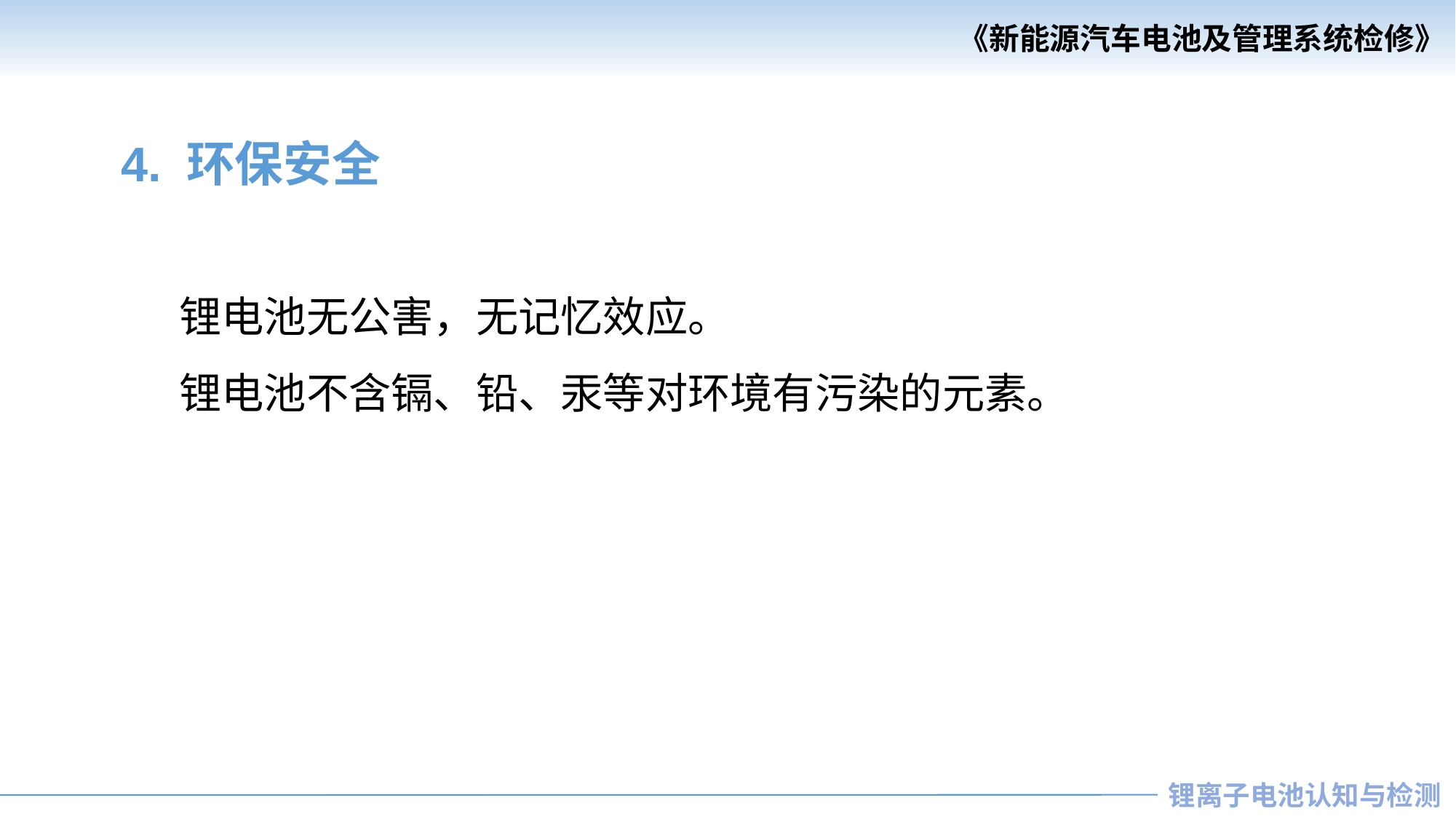

4. 环保安全
锂电池无公害，无记忆效应。
锂电池不含镉、铅、汞等对环境有污染的元素。